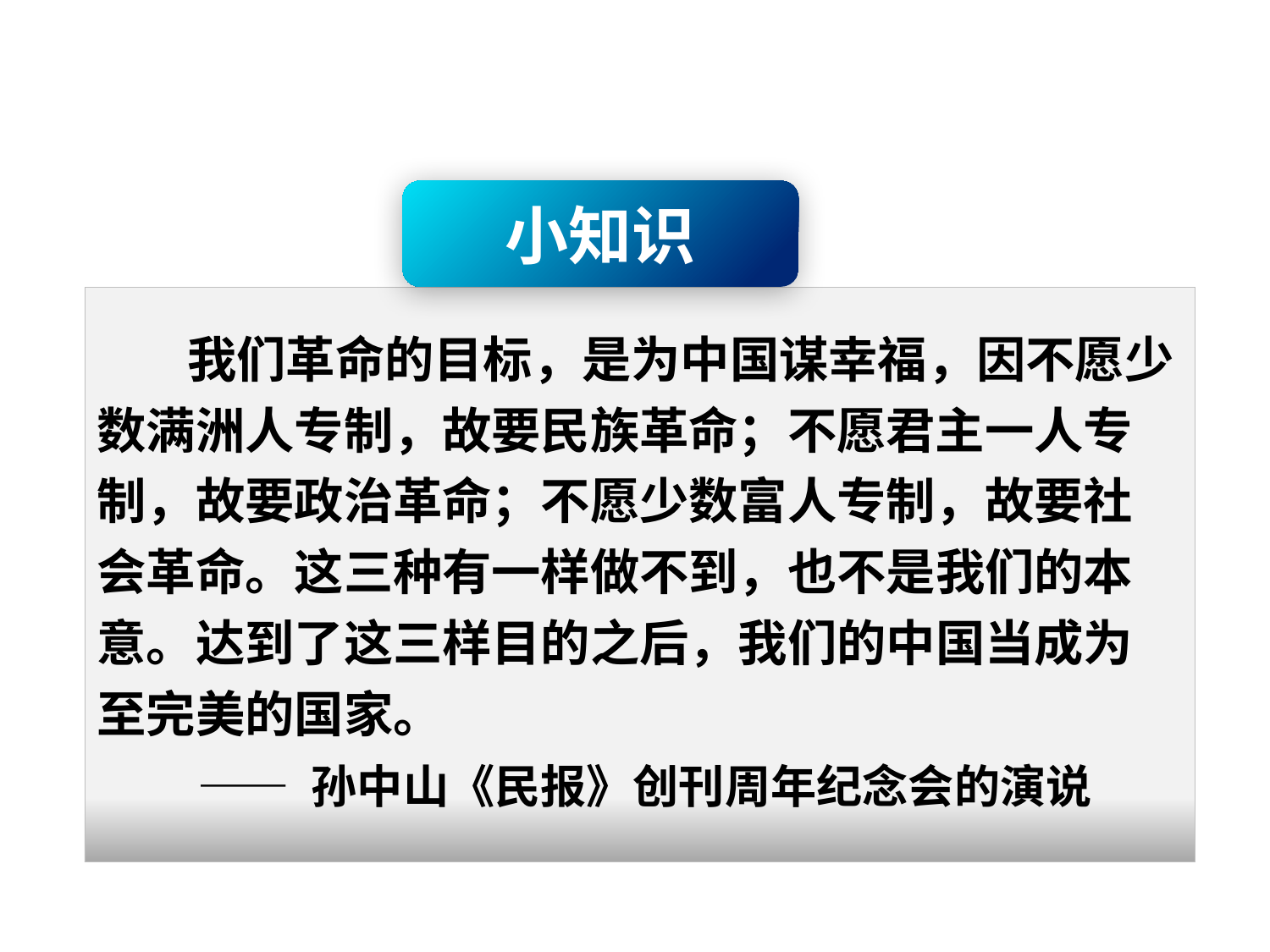

小知识

       我们革命的目标，是为中国谋幸福，因不愿少数满洲人专制，故要民族革命；不愿君主一人专制，故要政治革命；不愿少数富人专制，故要社会革命。这三种有一样做不到，也不是我们的本意。达到了这三样目的之后，我们的中国当成为至完美的国家。
         —— 孙中山《民报》创刊周年纪念会的演说